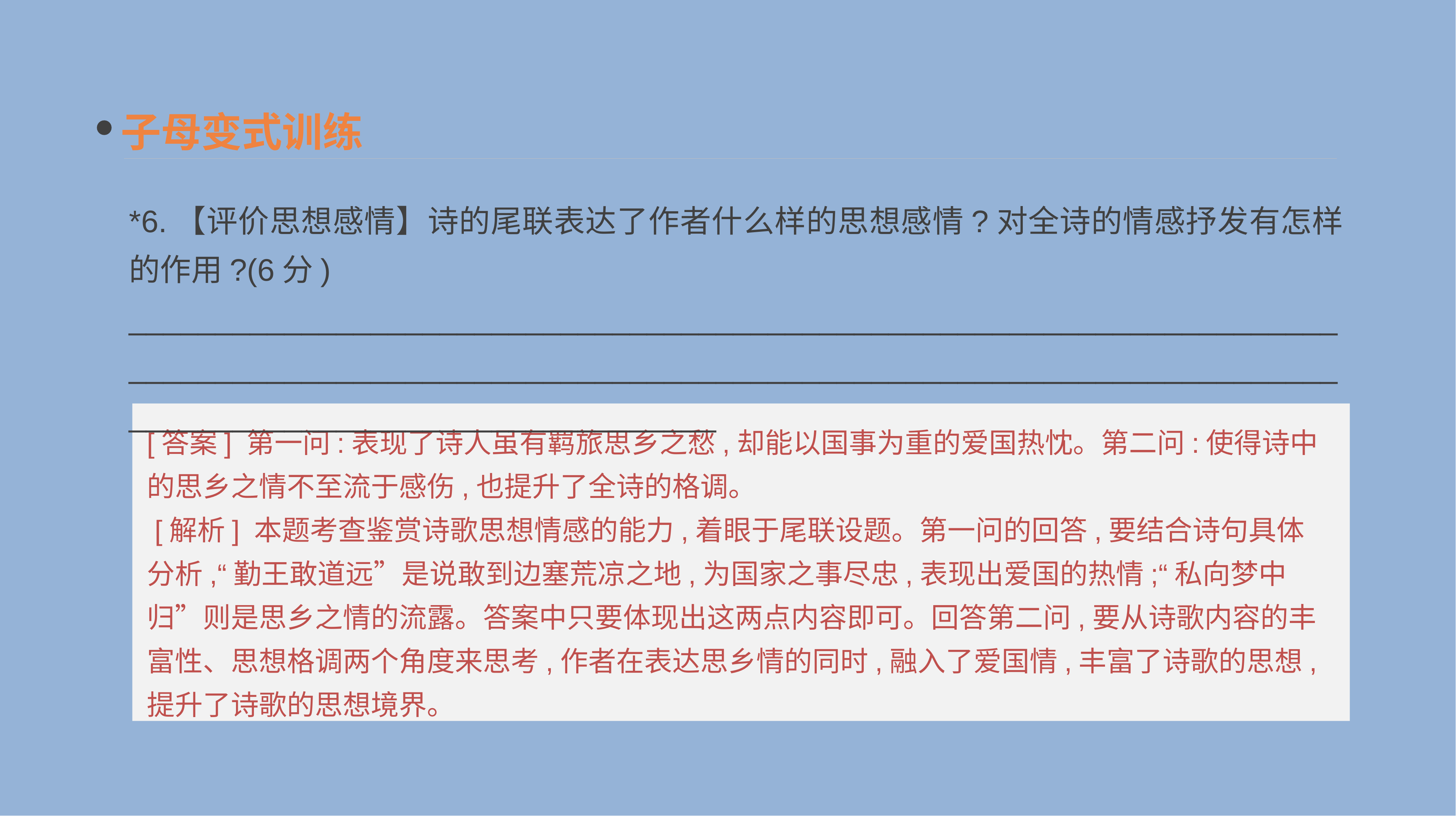

子母变式训练

*6.【评价思想感情】诗的尾联表达了作者什么样的思想感情?对全诗的情感抒发有怎样的作用?(6分)
______________________________________________________________________________________________________________________________________________________________________________

[答案] 第一问:表现了诗人虽有羁旅思乡之愁,却能以国事为重的爱国热忱。第二问:使得诗中的思乡之情不至流于感伤,也提升了全诗的格调。
 [解析] 本题考查鉴赏诗歌思想情感的能力,着眼于尾联设题。第一问的回答,要结合诗句具体分析,“勤王敢道远”是说敢到边塞荒凉之地,为国家之事尽忠,表现出爱国的热情;“私向梦中归”则是思乡之情的流露。答案中只要体现出这两点内容即可。回答第二问,要从诗歌内容的丰富性、思想格调两个角度来思考,作者在表达思乡情的同时,融入了爱国情,丰富了诗歌的思想,提升了诗歌的思想境界。